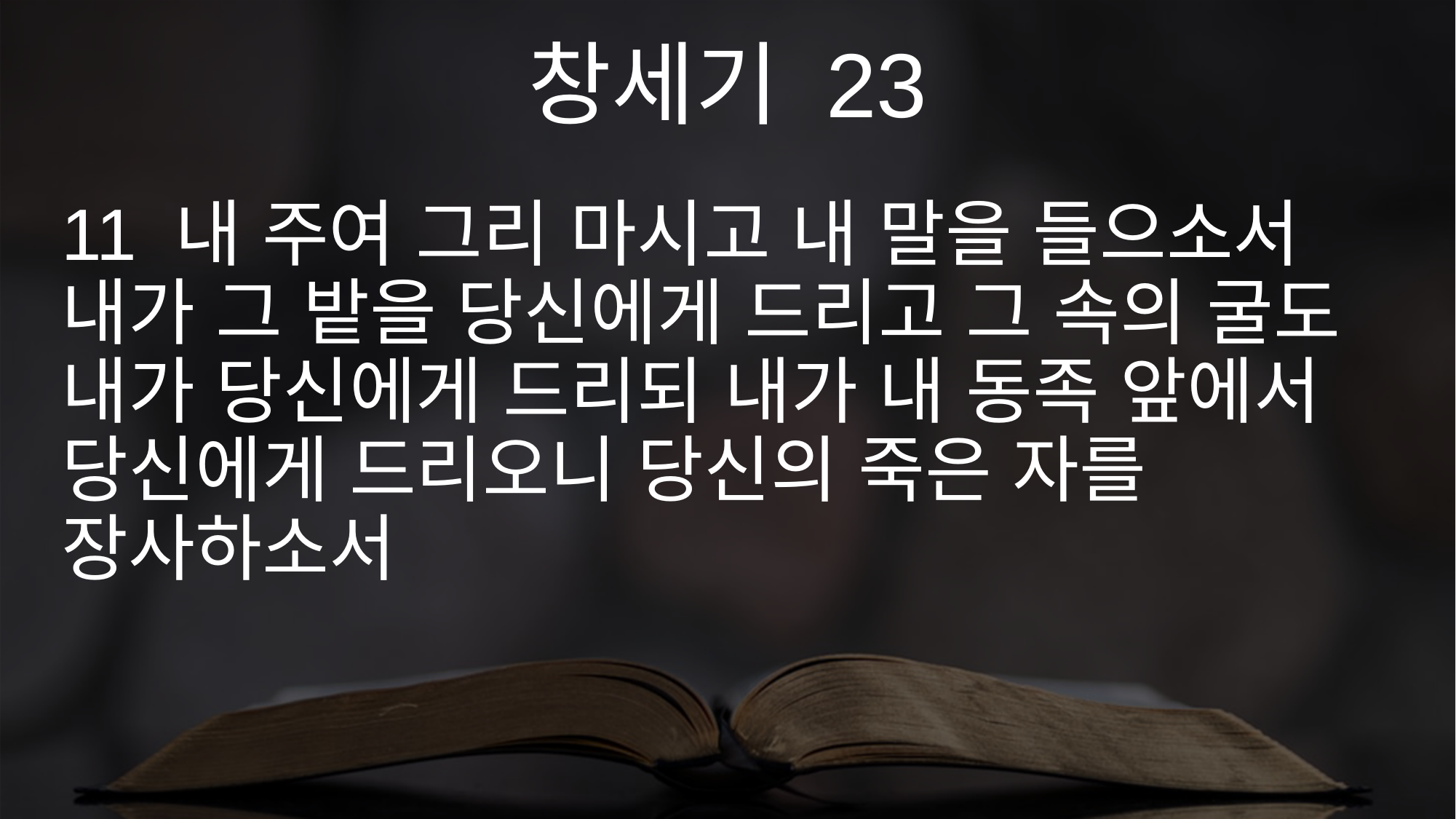

창세기 23
11 내 주여 그리 마시고 내 말을 들으소서 내가 그 밭을 당신에게 드리고 그 속의 굴도 내가 당신에게 드리되 내가 내 동족 앞에서 당신에게 드리오니 당신의 죽은 자를 장사하소서